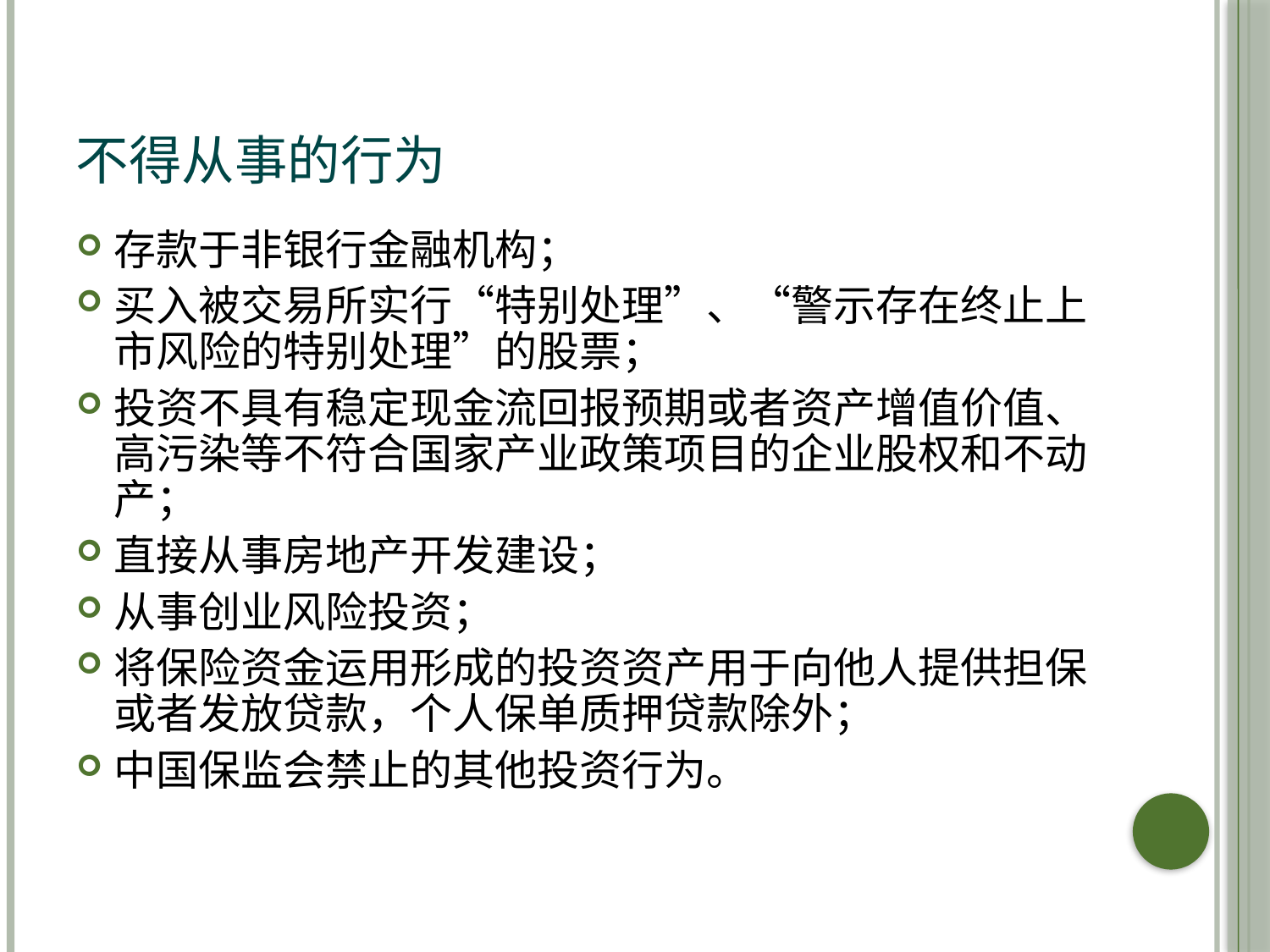

# 不得从事的行为
存款于非银行金融机构；
买入被交易所实行“特别处理”、“警示存在终止上市风险的特别处理”的股票；
投资不具有稳定现金流回报预期或者资产增值价值、高污染等不符合国家产业政策项目的企业股权和不动产；
直接从事房地产开发建设；
从事创业风险投资；
将保险资金运用形成的投资资产用于向他人提供担保或者发放贷款，个人保单质押贷款除外；
中国保监会禁止的其他投资行为。